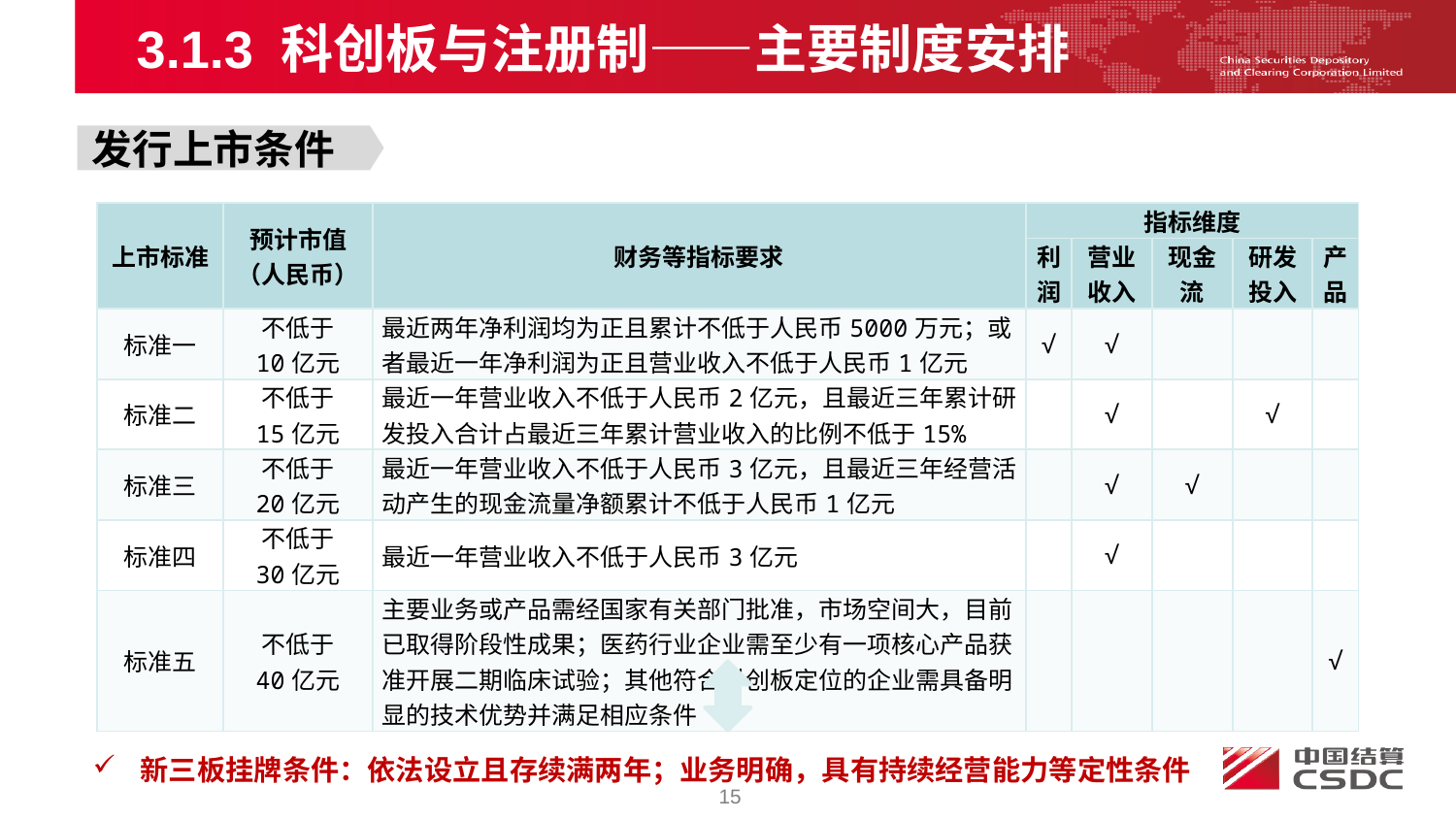

3.1.3 科创板与注册制——主要制度安排
发行上市条件
| 上市标准 | 预计市值 （人民币） | 财务等指标要求 | 指标维度 |  |  |  |  |
| --- | --- | --- | --- | --- | --- | --- | --- |
|  |  |  | 利润 | 营业 收入 | 现金 流 | 研发投入 | 产品 |
| 标准一 | 不低于 10亿元 | 最近两年净利润均为正且累计不低于人民币5000万元；或者最近一年净利润为正且营业收入不低于人民币1亿元 | √ | √ |  |  |  |
| 标准二 | 不低于 15亿元 | 最近一年营业收入不低于人民币2亿元，且最近三年累计研发投入合计占最近三年累计营业收入的比例不低于15% |  | √ |  | √ |  |
| 标准三 | 不低于 20亿元 | 最近一年营业收入不低于人民币3亿元，且最近三年经营活动产生的现金流量净额累计不低于人民币1亿元 |  | √ | √ |  |  |
| 标准四 | 不低于 30亿元 | 最近一年营业收入不低于人民币3亿元 |  | √ |  |  |  |
| 标准五 | 不低于 40亿元 | 主要业务或产品需经国家有关部门批准，市场空间大，目前已取得阶段性成果；医药行业企业需至少有一项核心产品获准开展二期临床试验；其他符合科创板定位的企业需具备明显的技术优势并满足相应条件 |  |  |  |  | √ |

 新三板挂牌条件：依法设立且存续满两年；业务明确，具有持续经营能力等定性条件
15